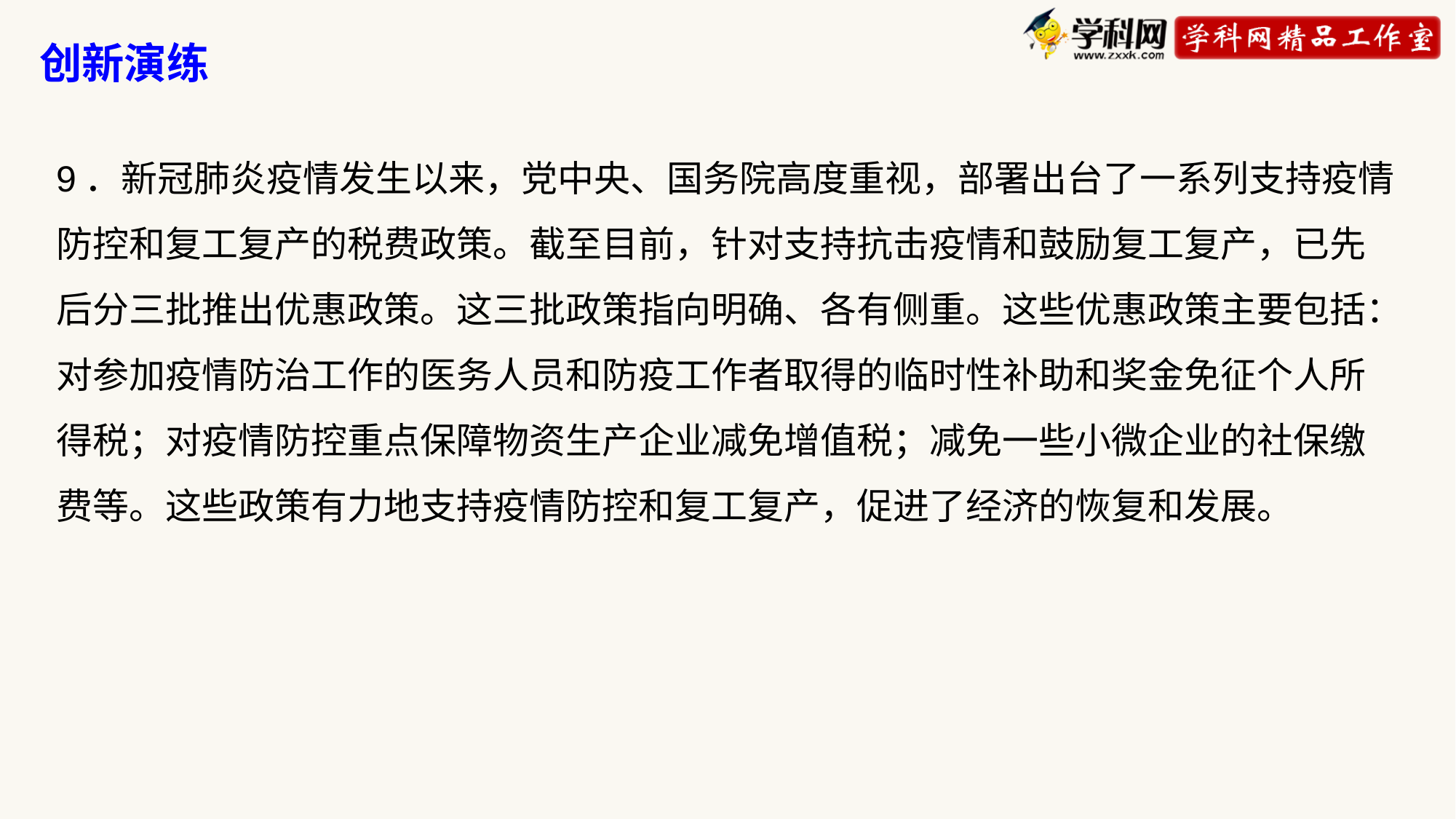

创新演练
9．新冠肺炎疫情发生以来，党中央、国务院高度重视，部署出台了一系列支持疫情防控和复工复产的税费政策。截至目前，针对支持抗击疫情和鼓励复工复产，已先后分三批推出优惠政策。这三批政策指向明确、各有侧重。这些优惠政策主要包括：对参加疫情防治工作的医务人员和防疫工作者取得的临时性补助和奖金免征个人所得税；对疫情防控重点保障物资生产企业减免增值税；减免一些小微企业的社保缴费等。这些政策有力地支持疫情防控和复工复产，促进了经济的恢复和发展。